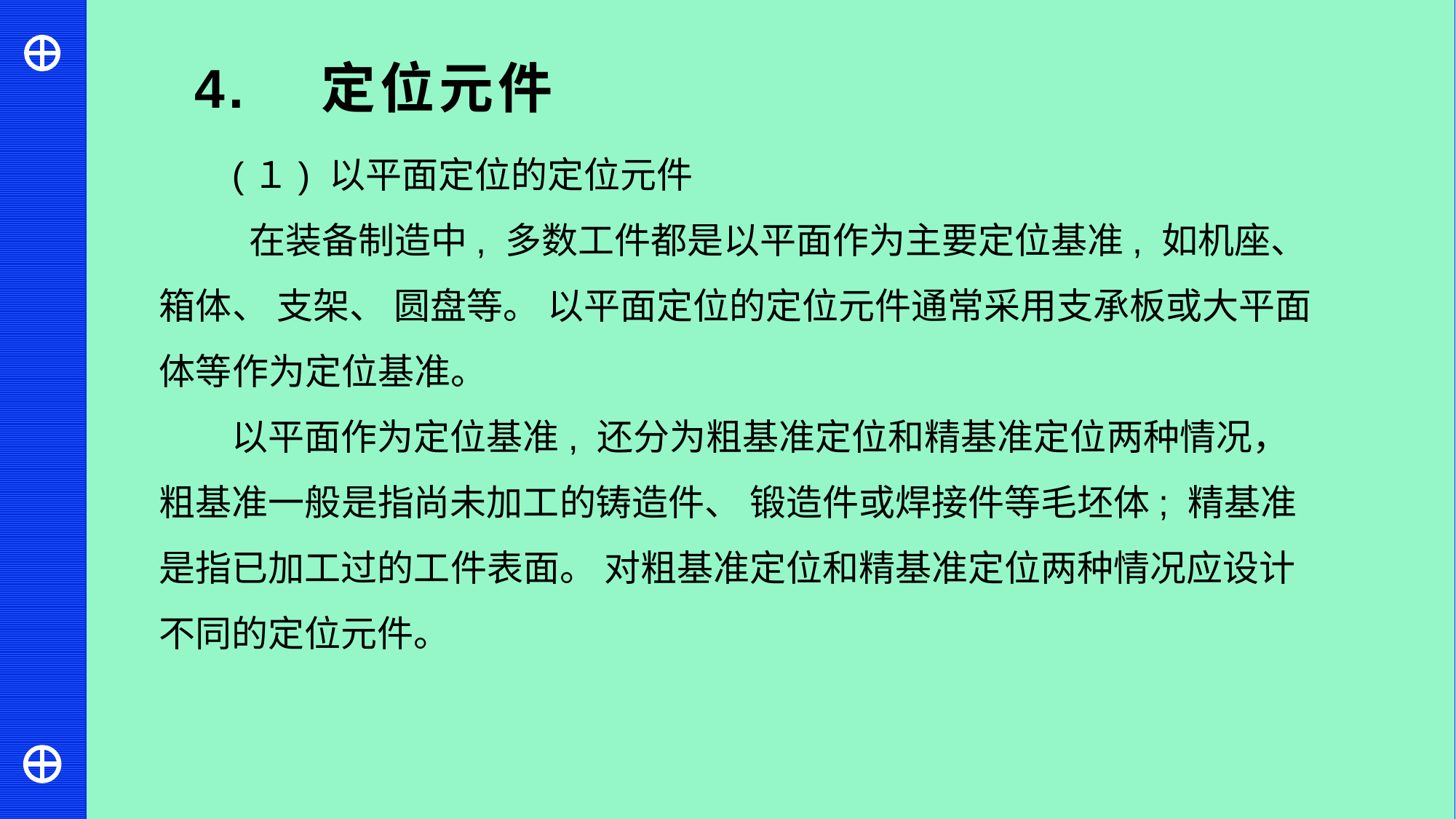

4.   定位元件
(１) 以平面定位的定位元件
 在装备制造中, 多数工件都是以平面作为主要定位基准, 如机座、 箱体、 支架、 圆盘等。 以平面定位的定位元件通常采用支承板或大平面体等作为定位基准。
以平面作为定位基准, 还分为粗基准定位和精基准定位两种情况， 粗基准一般是指尚未加工的铸造件、 锻造件或焊接件等毛坯体; 精基准是指已加工过的工件表面。 对粗基准定位和精基准定位两种情况应设计不同的定位元件。